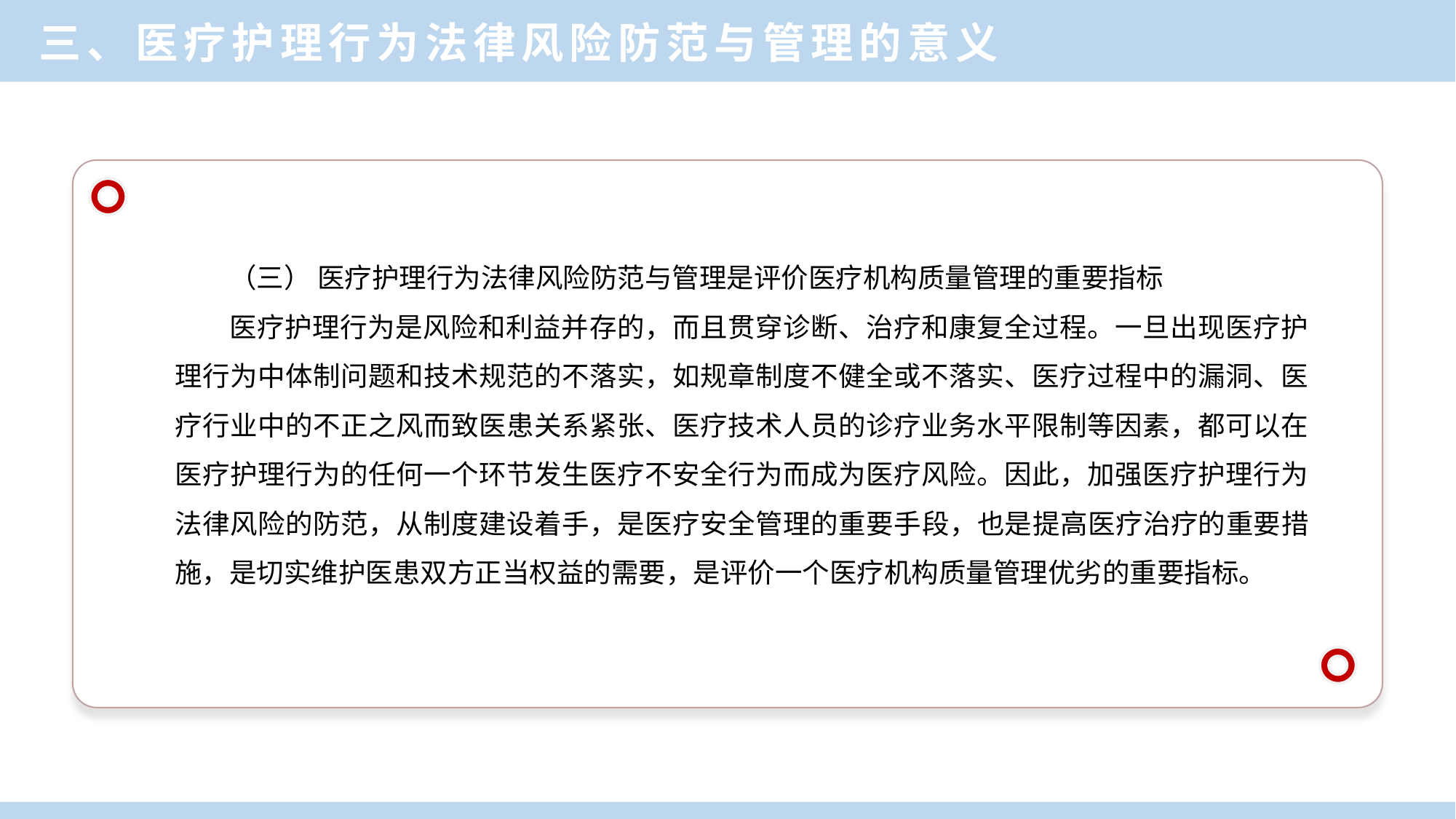

三、医疗护理行为法律风险防范与管理的意义

（三） 医疗护理行为法律风险防范与管理是评价医疗机构质量管理的重要指标
医疗护理行为是风险和利益并存的，而且贯穿诊断、治疗和康复全过程。一旦出现医疗护理行为中体制问题和技术规范的不落实，如规章制度不健全或不落实、医疗过程中的漏洞、医疗行业中的不正之风而致医患关系紧张、医疗技术人员的诊疗业务水平限制等因素，都可以在医疗护理行为的任何一个环节发生医疗不安全行为而成为医疗风险。因此，加强医疗护理行为法律风险的防范，从制度建设着手，是医疗安全管理的重要手段，也是提高医疗治疗的重要措施，是切实维护医患双方正当权益的需要，是评价一个医疗机构质量管理优劣的重要指标。